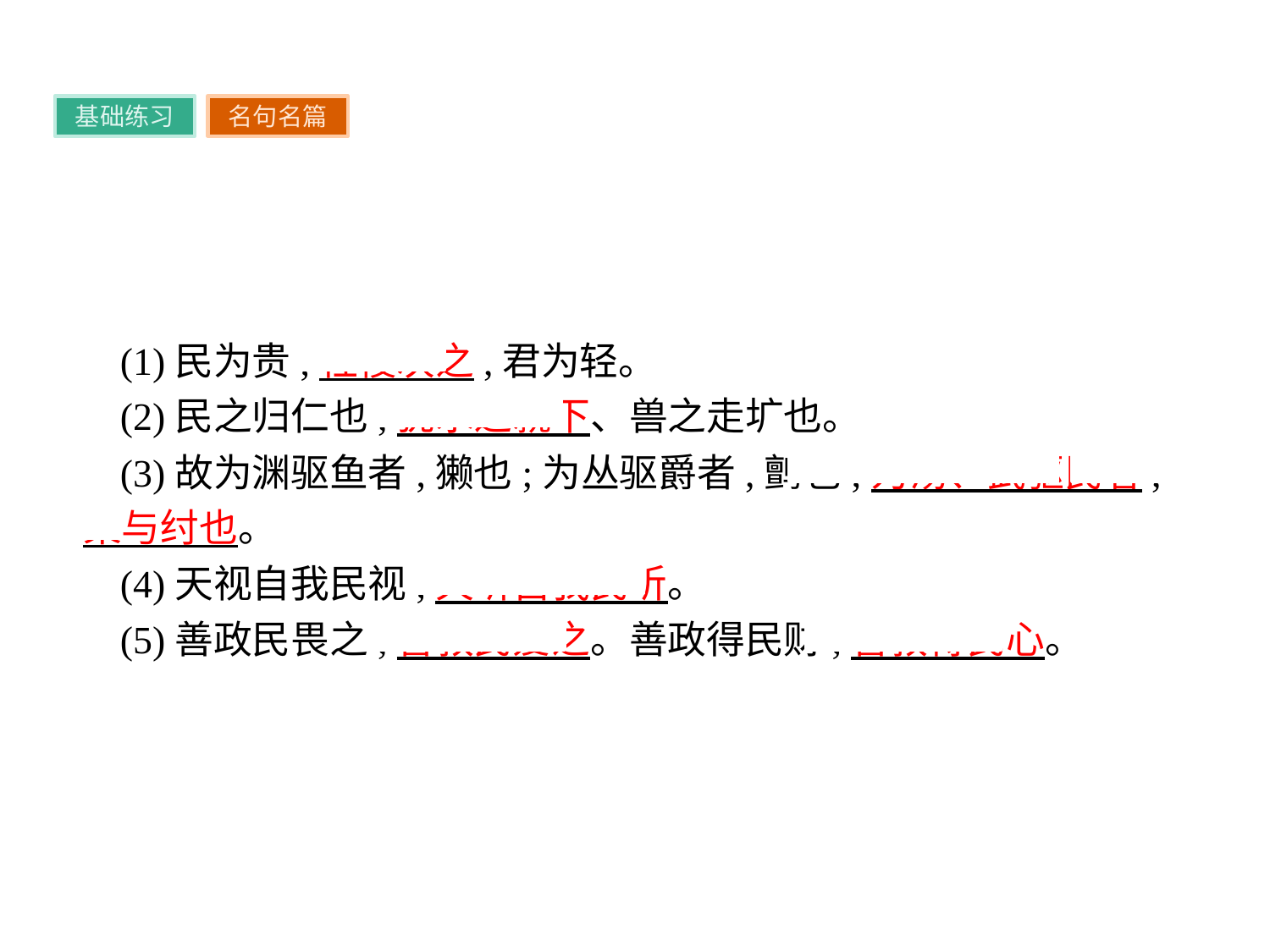

基础练习
名句名篇
(1)民为贵,社稷次之,君为轻。
(2)民之归仁也,犹水之就下、兽之走圹也。
(3)故为渊驱鱼者,獭也;为丛驱爵者,鹯也;为汤、武驱民者,桀与纣也。
(4)天视自我民视,天听自我民听。
(5)善政民畏之,善教民爱之。善政得民财,善教得民心。